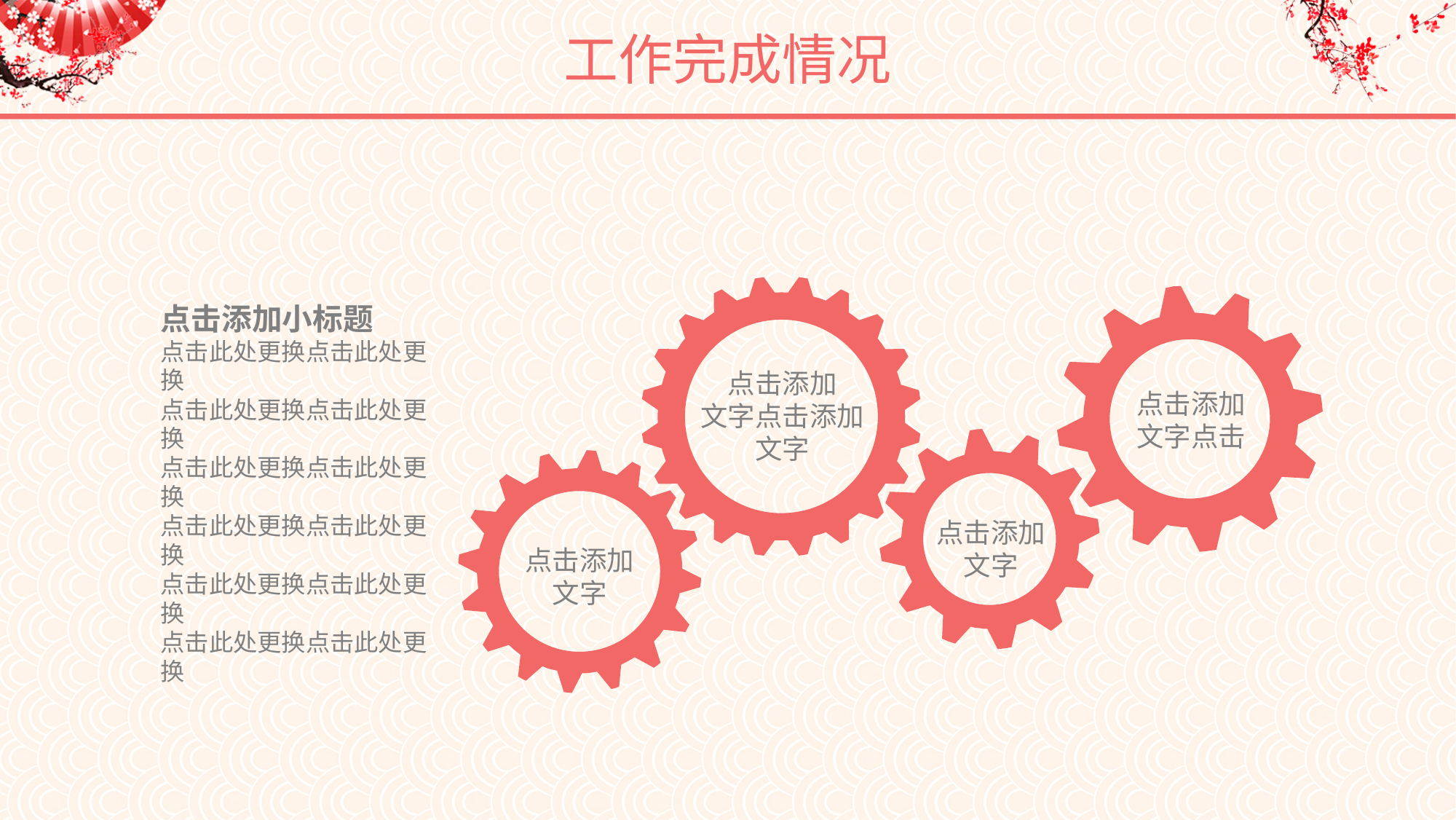

工作完成情况

点击添加小标题
点击此处更换点击此处更换
点击此处更换点击此处更换
点击此处更换点击此处更换
点击此处更换点击此处更换
点击此处更换点击此处更换
点击此处更换点击此处更换

点击添加
文字点击添加
文字
点击添加
文字点击

点击添加
文字
点击添加
文字